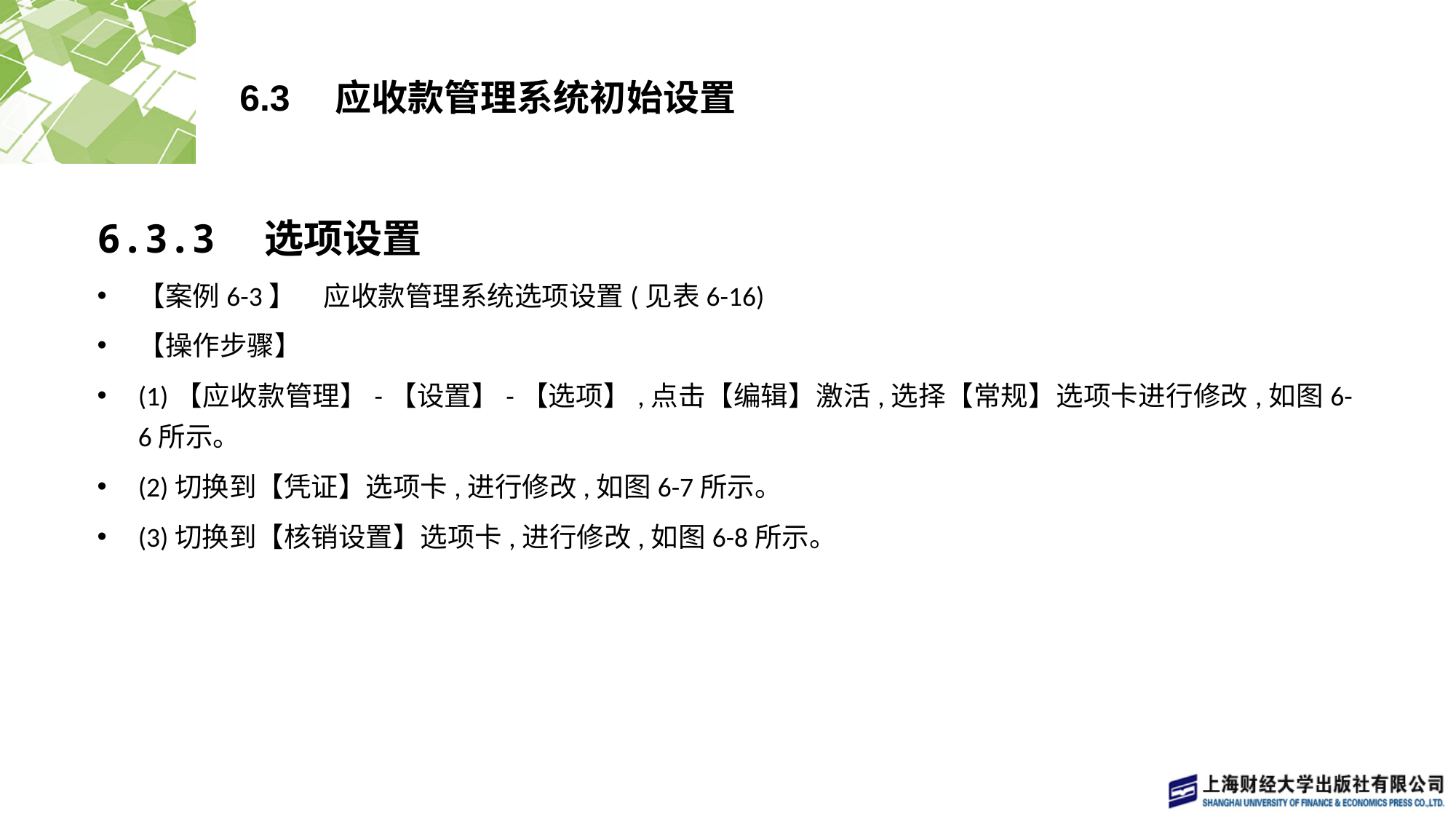

# 6.3　应收款管理系统初始设置
6.3.3　选项设置
【案例6-3】　应收款管理系统选项设置(见表6-16)
【操作步骤】
(1)【应收款管理】-【设置】-【选项】,点击【编辑】激活,选择【常规】选项卡进行修改,如图6-6所示。
(2)切换到【凭证】选项卡,进行修改,如图6-7所示。
(3)切换到【核销设置】选项卡,进行修改,如图6-8所示。